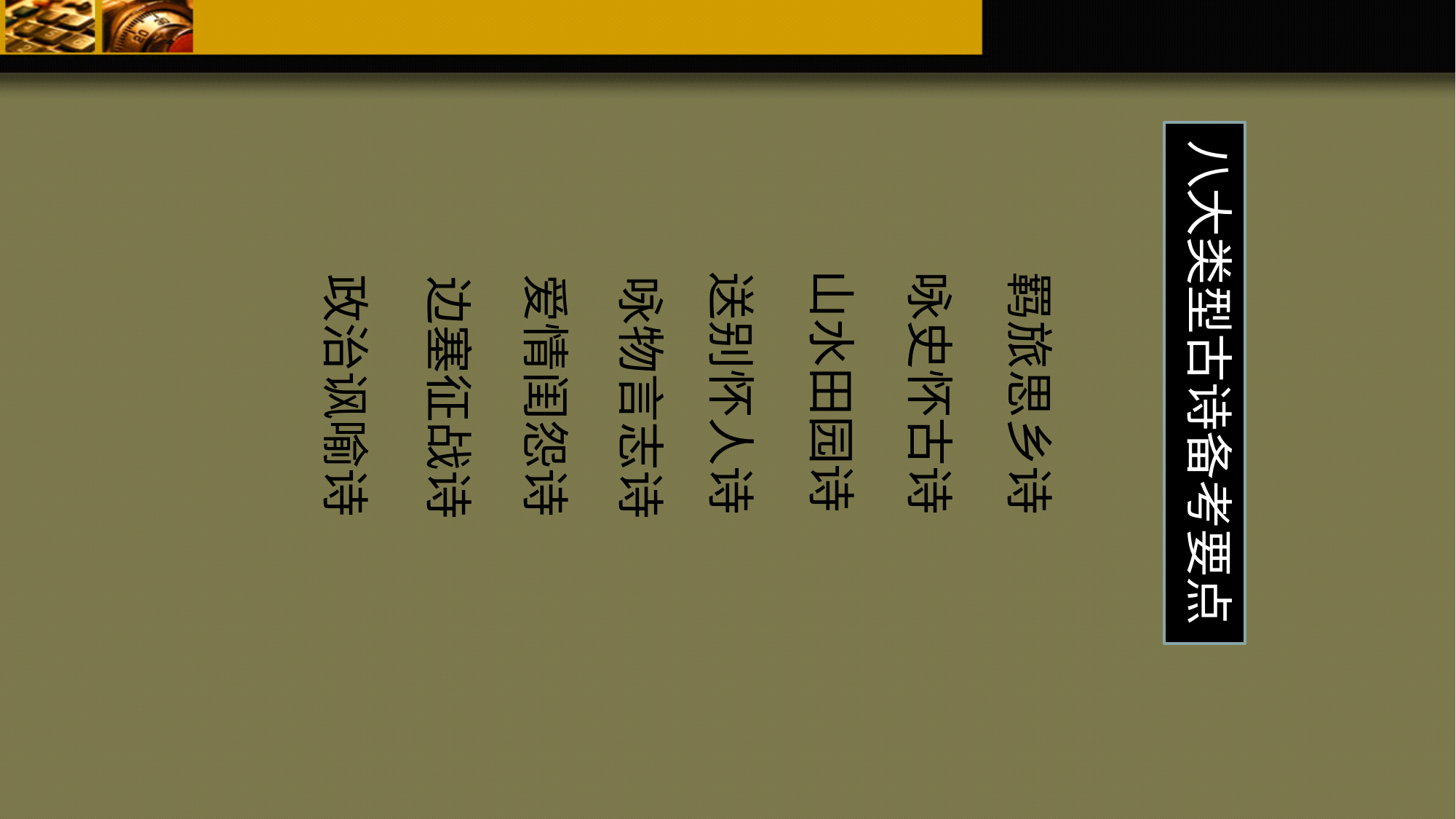

八大类型古诗备考要点
山水田园诗
送别怀人诗
咏史怀古诗
羁旅思乡诗
政治讽喻诗
爱情闺怨诗
边塞征战诗
咏物言志诗